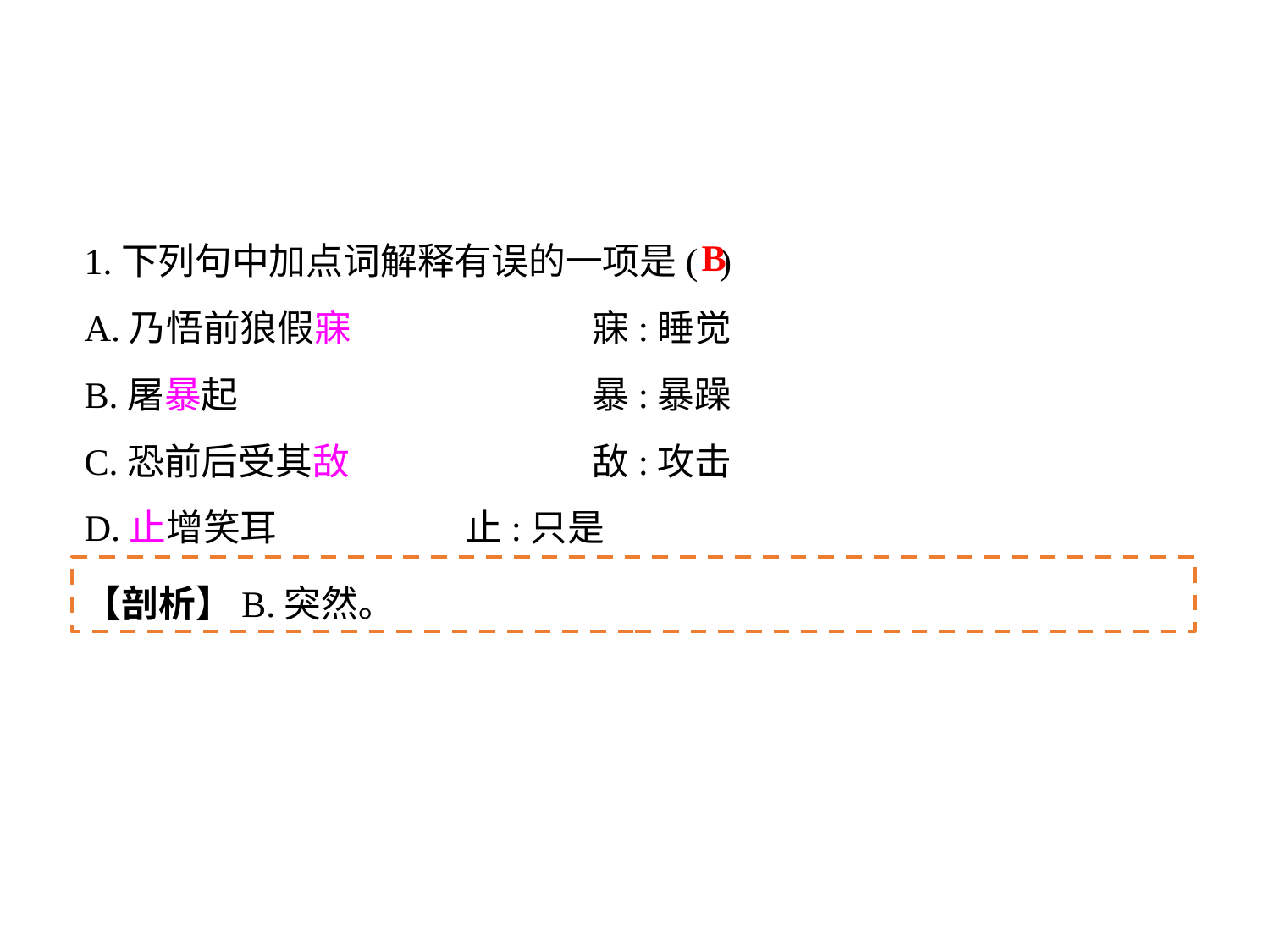

1.下列句中加点词解释有误的一项是(	)
A.乃悟前狼假寐 		寐:睡觉
B.屠暴起 			暴:暴躁
C.恐前后受其敌 		敌:攻击
D.止增笑耳 		止:只是
B
【剖析】B.突然｡